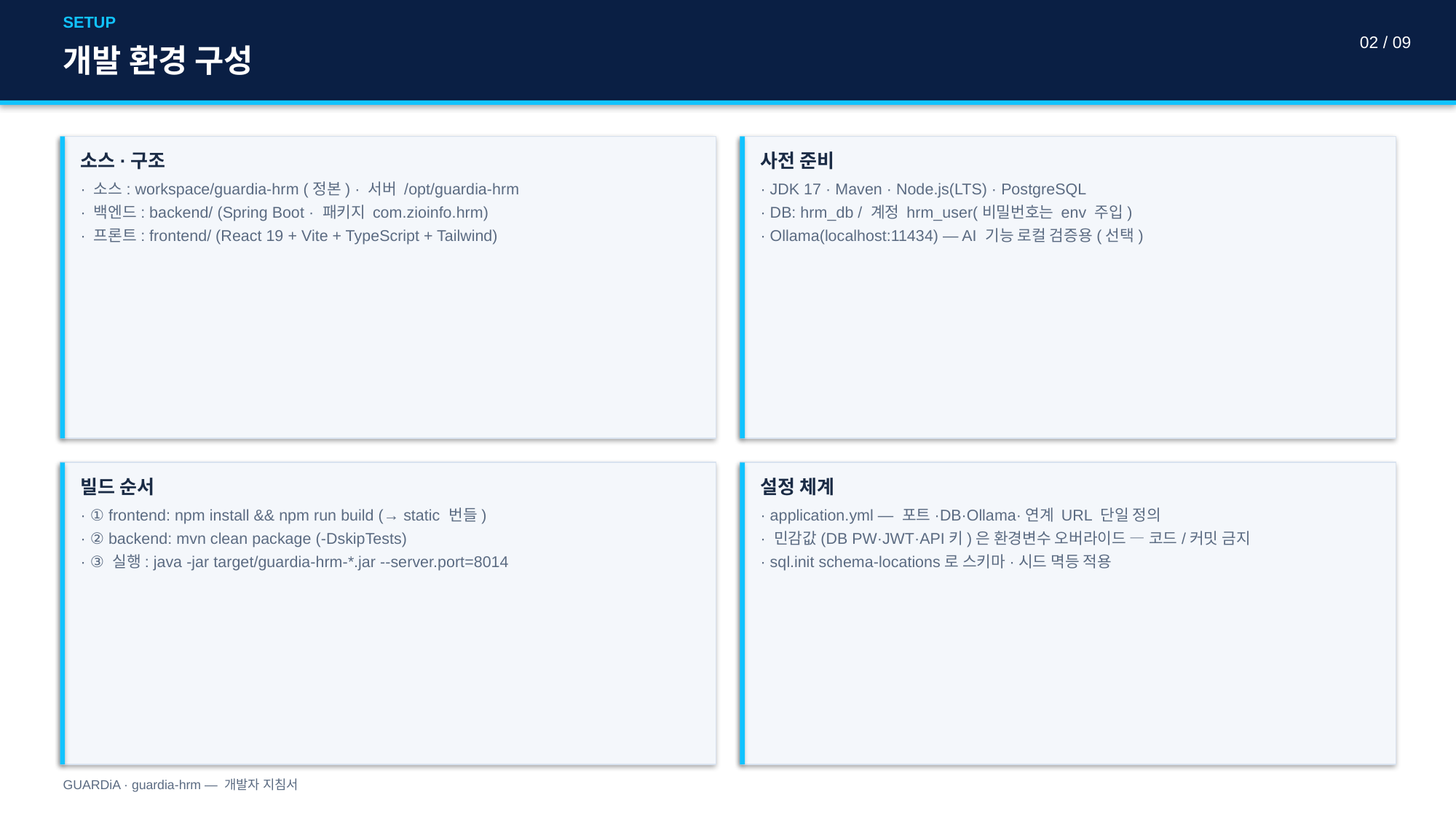

SETUP
02 / 09
개발 환경 구성

소스·구조
· 소스: workspace/guardia-hrm (정본) · 서버 /opt/guardia-hrm
· 백엔드: backend/ (Spring Boot · 패키지 com.zioinfo.hrm)
· 프론트: frontend/ (React 19 + Vite + TypeScript + Tailwind)
사전 준비
· JDK 17 · Maven · Node.js(LTS) · PostgreSQL
· DB: hrm_db / 계정 hrm_user(비밀번호는 env 주입)
· Ollama(localhost:11434) — AI 기능 로컬 검증용(선택)

빌드 순서
· ① frontend: npm install && npm run build (→ static 번들)
· ② backend: mvn clean package (-DskipTests)
· ③ 실행: java -jar target/guardia-hrm-*.jar --server.port=8014
설정 체계
· application.yml — 포트·DB·Ollama·연계 URL 단일 정의
· 민감값(DB PW·JWT·API키)은 환경변수 오버라이드 — 코드/커밋 금지
· sql.init schema-locations로 스키마·시드 멱등 적용
GUARDiA · guardia-hrm — 개발자 지침서